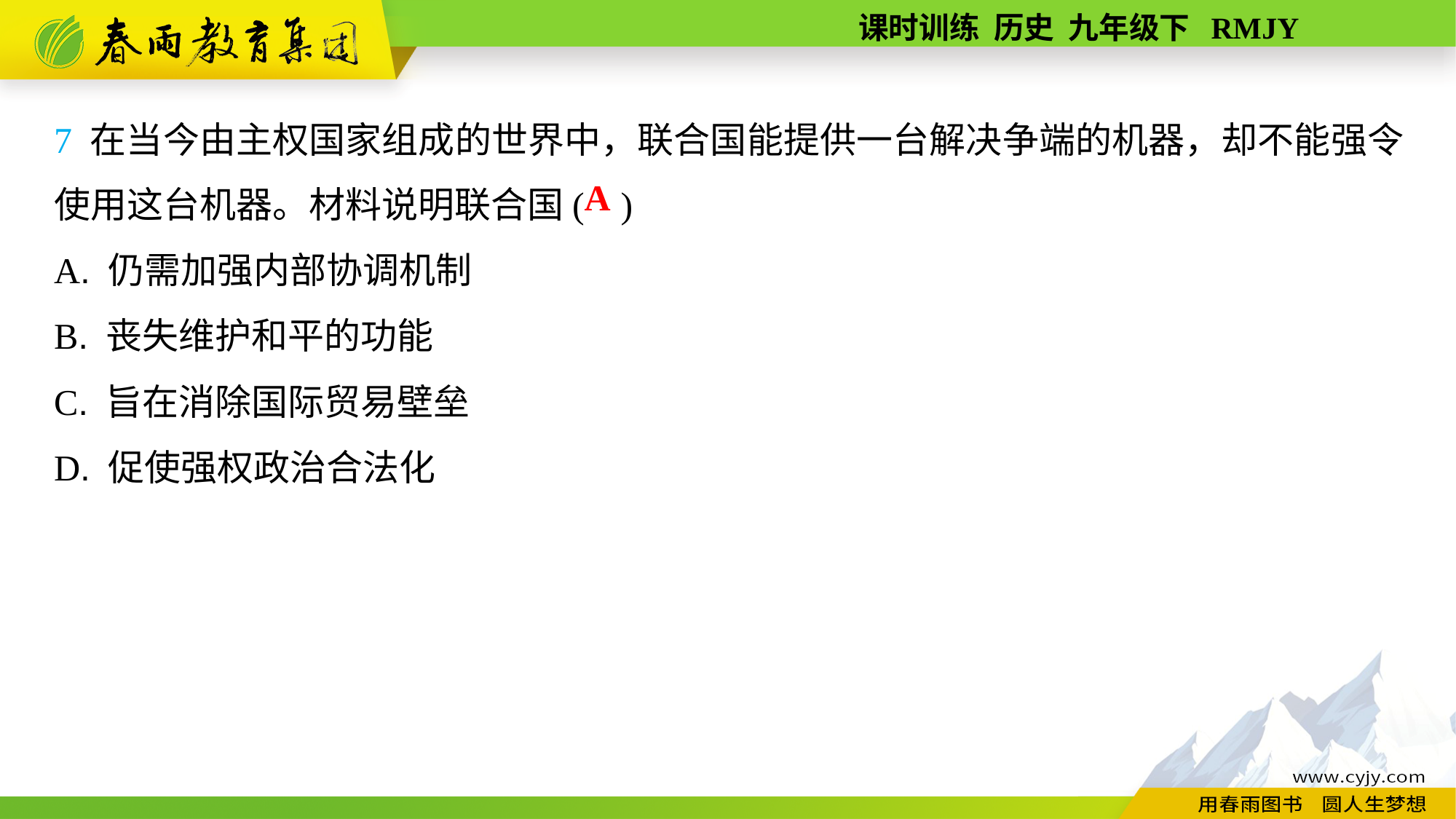

7 在当今由主权国家组成的世界中，联合国能提供一台解决争端的机器，却不能强令使用这台机器。材料说明联合国(    )
A. 仍需加强内部协调机制
B. 丧失维护和平的功能
C. 旨在消除国际贸易壁垒
D. 促使强权政治合法化
A